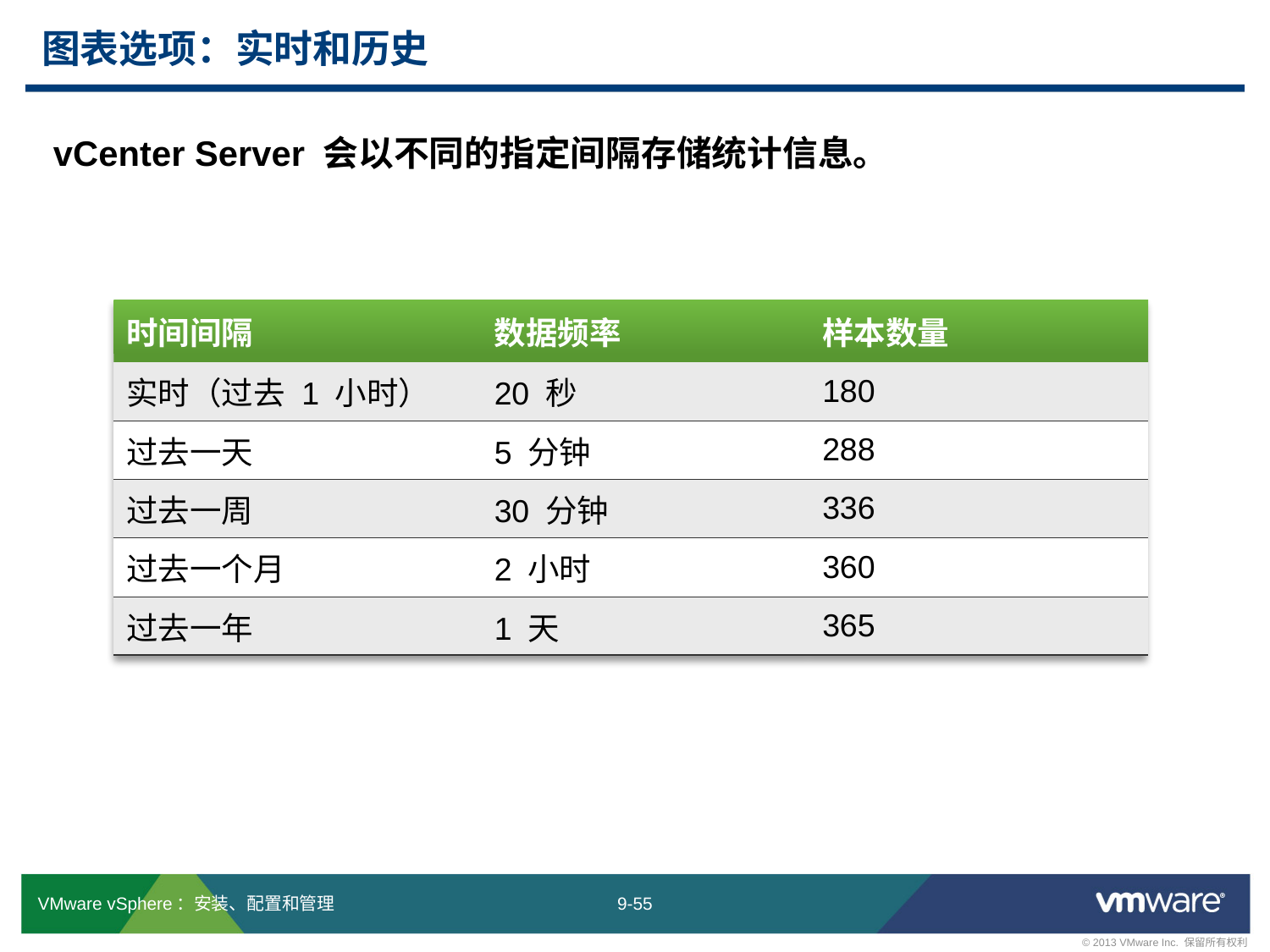

# 图表选项：实时和历史
vCenter Server 会以不同的指定间隔存储统计信息。

| 时间间隔 | 数据频率 | 样本数量 |
| --- | --- | --- |
| 实时（过去 1 小时） | 20 秒 | 180 |
| 过去一天 | 5 分钟 | 288 |
| 过去一周 | 30 分钟 | 336 |
| 过去一个月 | 2 小时 | 360 |
| 过去一年 | 1 天 | 365 |